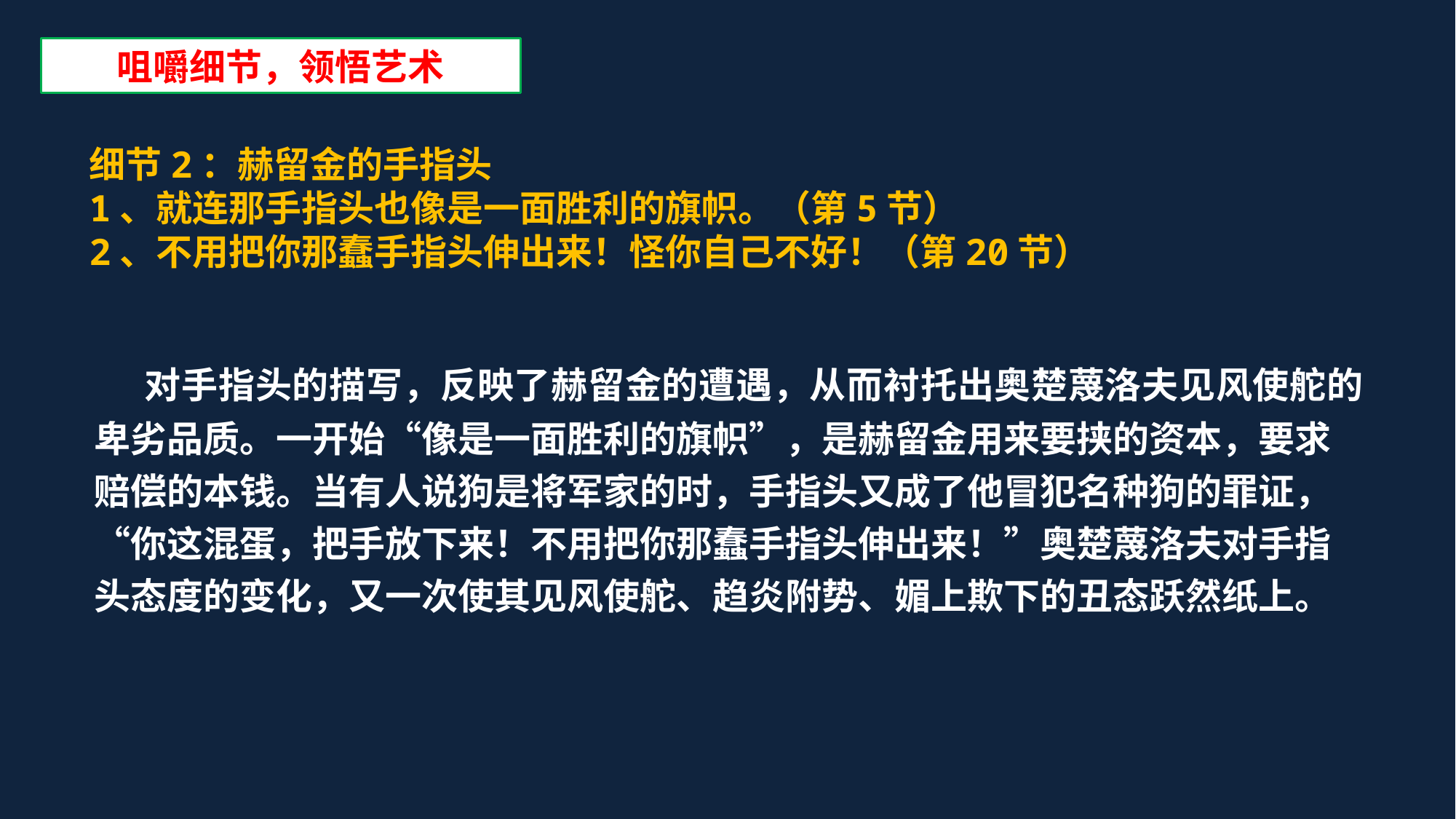

咀嚼细节，领悟艺术
细节2：赫留金的手指头
1、就连那手指头也像是一面胜利的旗帜。（第5节）
2、不用把你那蠢手指头伸出来！怪你自己不好！（第20节）
     对手指头的描写，反映了赫留金的遭遇，从而衬托出奥楚蔑洛夫见风使舵的卑劣品质。一开始“像是一面胜利的旗帜”，是赫留金用来要挟的资本，要求赔偿的本钱。当有人说狗是将军家的时，手指头又成了他冒犯名种狗的罪证，“你这混蛋，把手放下来！不用把你那蠢手指头伸出来！”奥楚蔑洛夫对手指头态度的变化，又一次使其见风使舵、趋炎附势、媚上欺下的丑态跃然纸上。